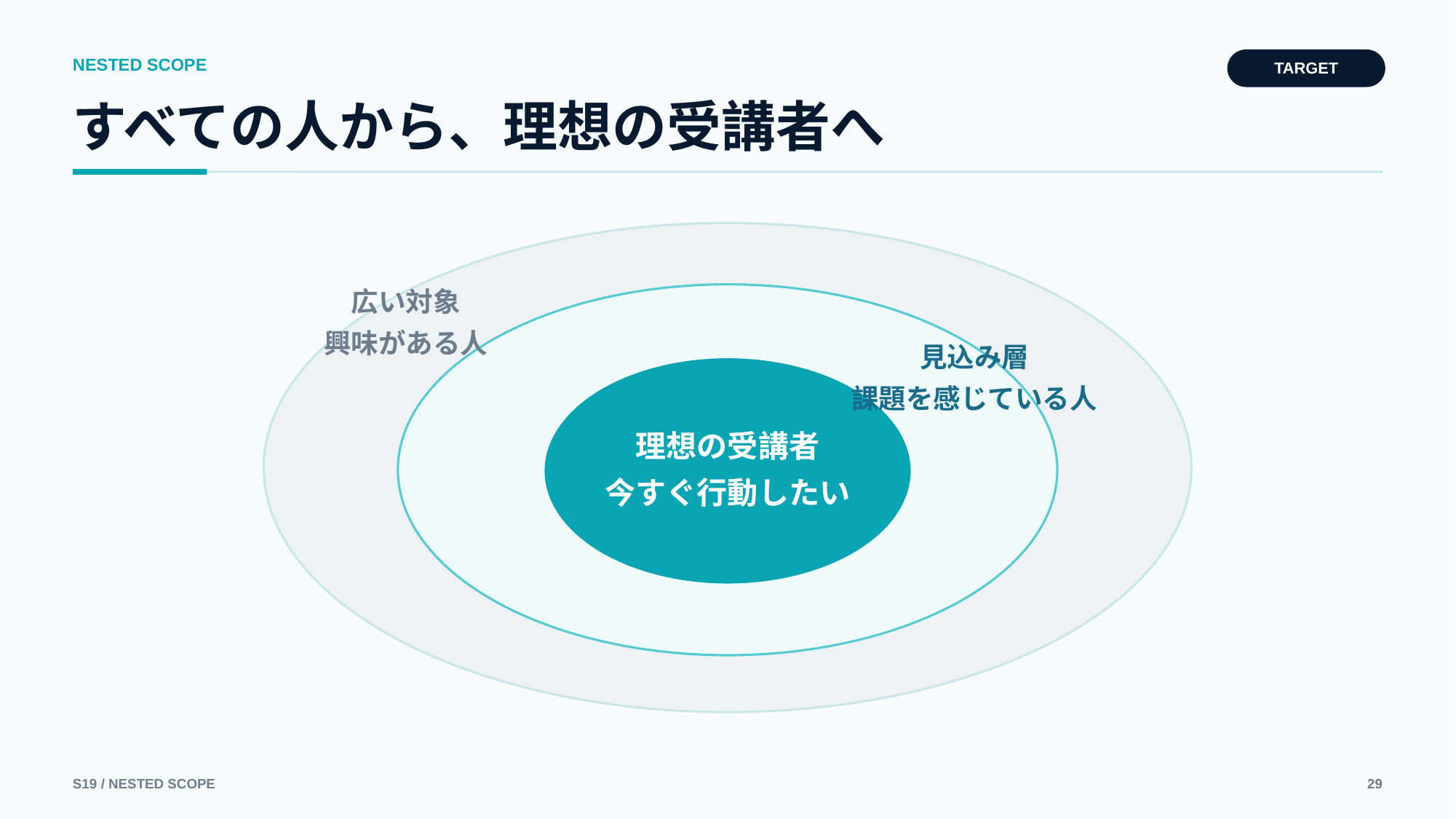

NESTED SCOPE
TARGET
すべての人から、理想の受講者へ

広い対象
興味がある人

見込み層
課題を感じている人

理想の受講者
今すぐ行動したい
S19 / NESTED SCOPE
29